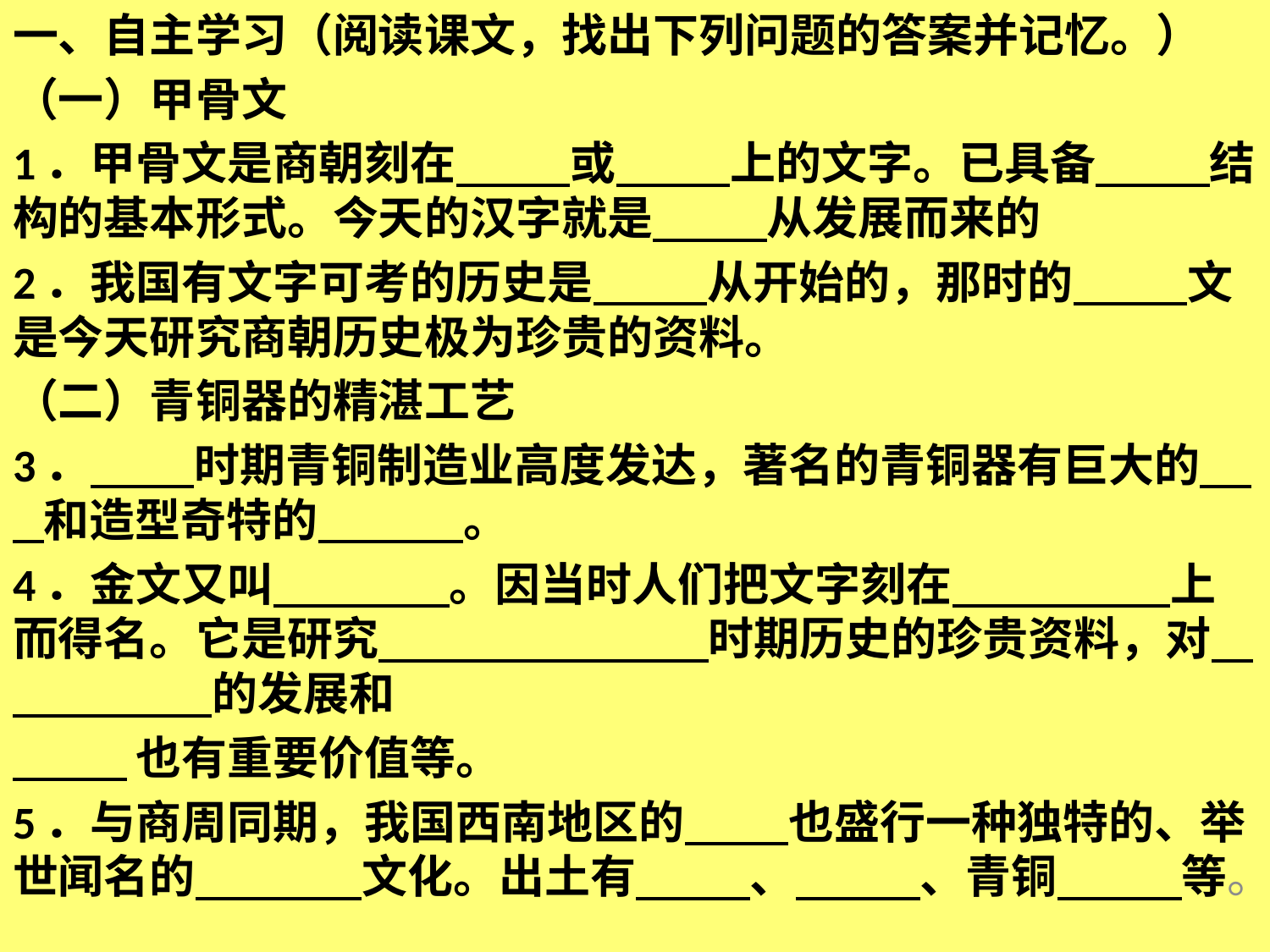

一、自主学习（阅读课文，找出下列问题的答案并记忆。）
（一）甲骨文
1．甲骨文是商朝刻在           或           上的文字。已具备           结构的基本形式。今天的汉字就是           从发展而来的
2．我国有文字可考的历史是           从开始的，那时的           文是今天研究商朝历史极为珍贵的资料。
（二）青铜器的精湛工艺
3．          时期青铜制造业高度发达，著名的青铜器有巨大的         和造型奇特的              。
4．金文又叫                 。因当时人们把文字刻在                     上而得名。它是研究                    　　   时期历史的珍贵资料，对       　　　    的发展和
           也有重要价值等。
5．与商周同期，我国西南地区的          也盛行一种独特的、举世闻名的                文化。出土有           、            、青铜            等。